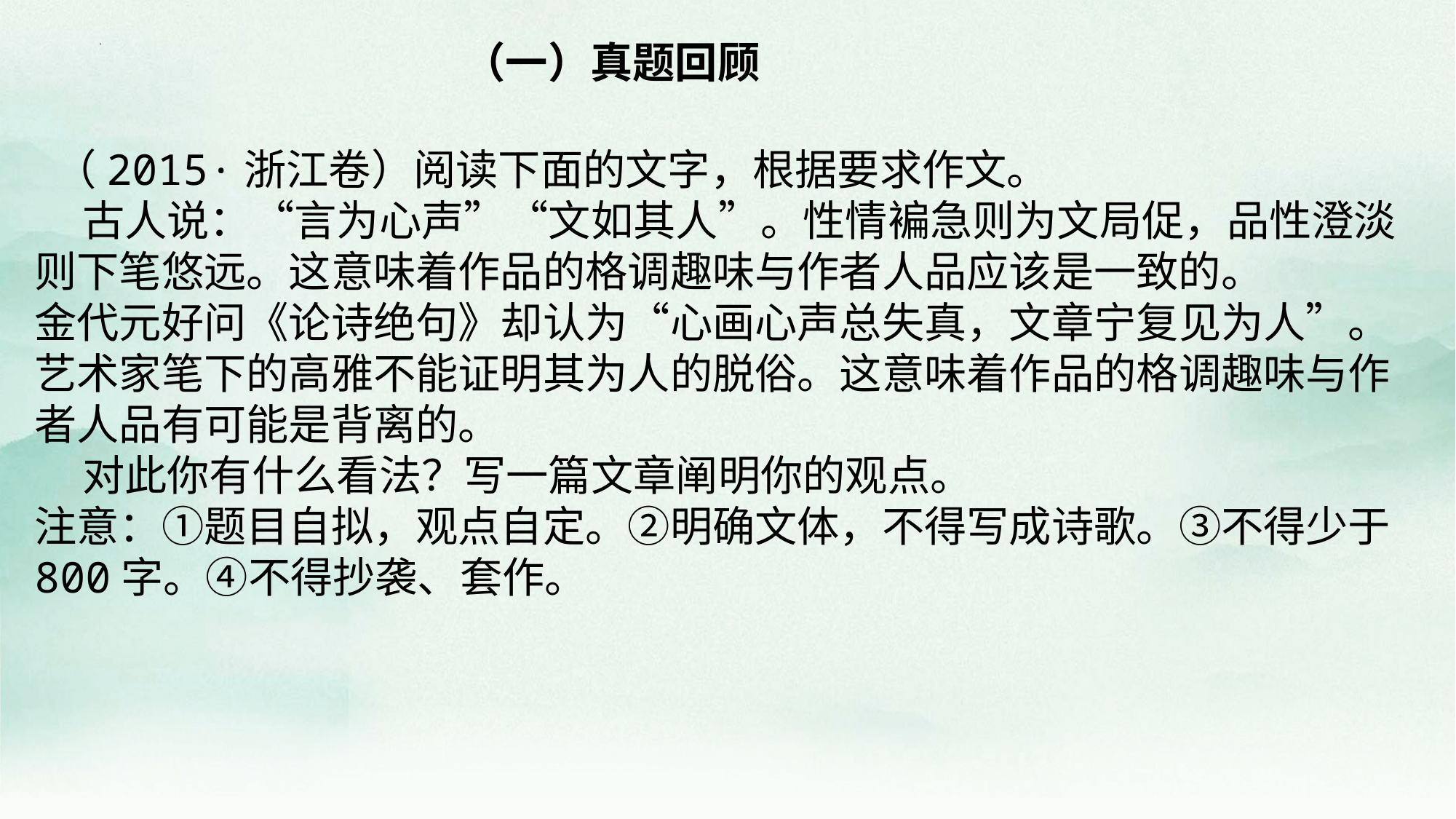

（一）真题回顾
 （2015·浙江卷）阅读下面的文字，根据要求作文。
    古人说：“言为心声”“文如其人”。性情褊急则为文局促，品性澄淡则下笔悠远。这意味着作品的格调趣味与作者人品应该是一致的。
金代元好问《论诗绝句》却认为“心画心声总失真，文章宁复见为人”。艺术家笔下的高雅不能证明其为人的脱俗。这意味着作品的格调趣味与作者人品有可能是背离的。
    对此你有什么看法？写一篇文章阐明你的观点。
注意：①题目自拟，观点自定。②明确文体，不得写成诗歌。③不得少于800字。④不得抄袭、套作。